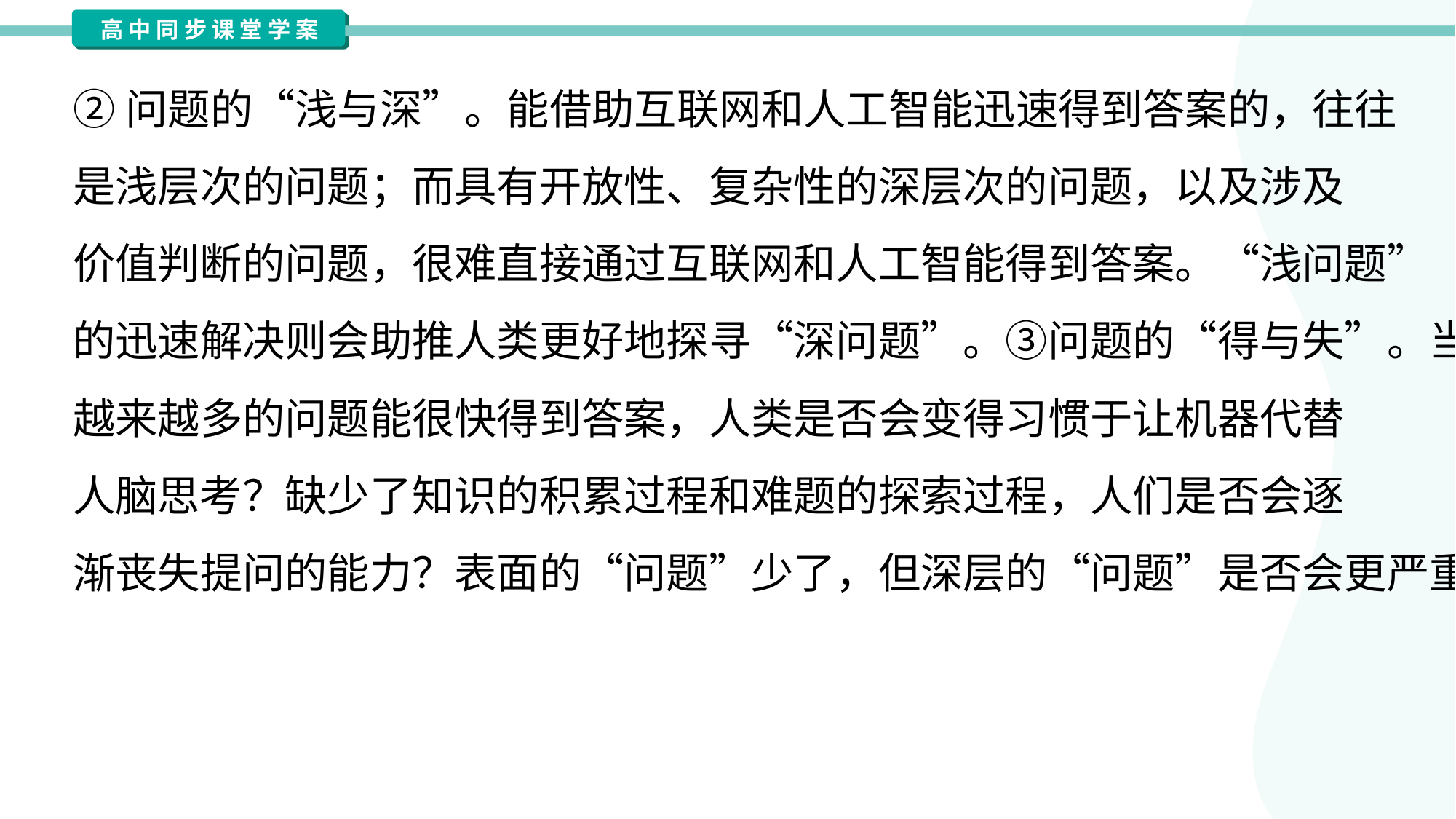

②问题的“浅与深”。能借助互联网和人工智能迅速得到答案的，往往
是浅层次的问题；而具有开放性、复杂性的深层次的问题，以及涉及
价值判断的问题，很难直接通过互联网和人工智能得到答案。“浅问题”
的迅速解决则会助推人类更好地探寻“深问题”。③问题的“得与失”。当
越来越多的问题能很快得到答案，人类是否会变得习惯于让机器代替
人脑思考？缺少了知识的积累过程和难题的探索过程，人们是否会逐
渐丧失提问的能力？表面的“问题”少了，但深层的“问题”是否会更严重？